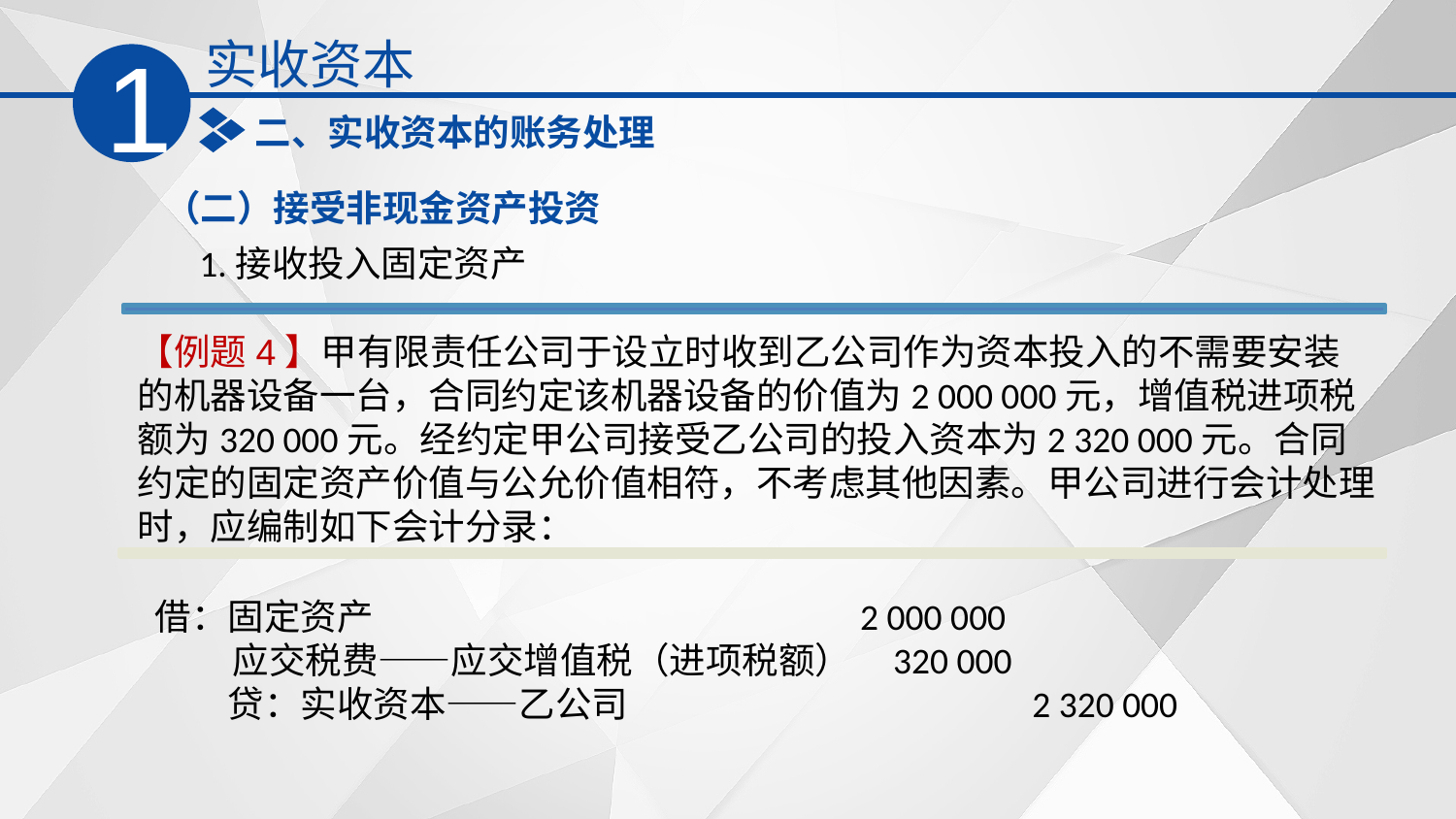

实收资本
1

二、实收资本的账务处理

（二）接受非现金资产投资
1.接收投入固定资产

【例题4】甲有限责任公司于设立时收到乙公司作为资本投入的不需要安装的机器设备一台，合同约定该机器设备的价值为2 000 000元，增值税进项税额为320 000元。经约定甲公司接受乙公司的投入资本为2 320 000元。合同约定的固定资产价值与公允价值相符，不考虑其他因素。甲公司进行会计处理时，应编制如下会计分录：

借：固定资产　　　　　　　　　　　　     2 000 000
　     应交税费——应交增值税（进项税额）    320 000
　　贷：实收资本——乙公司　　　　　　　                 2 320 000